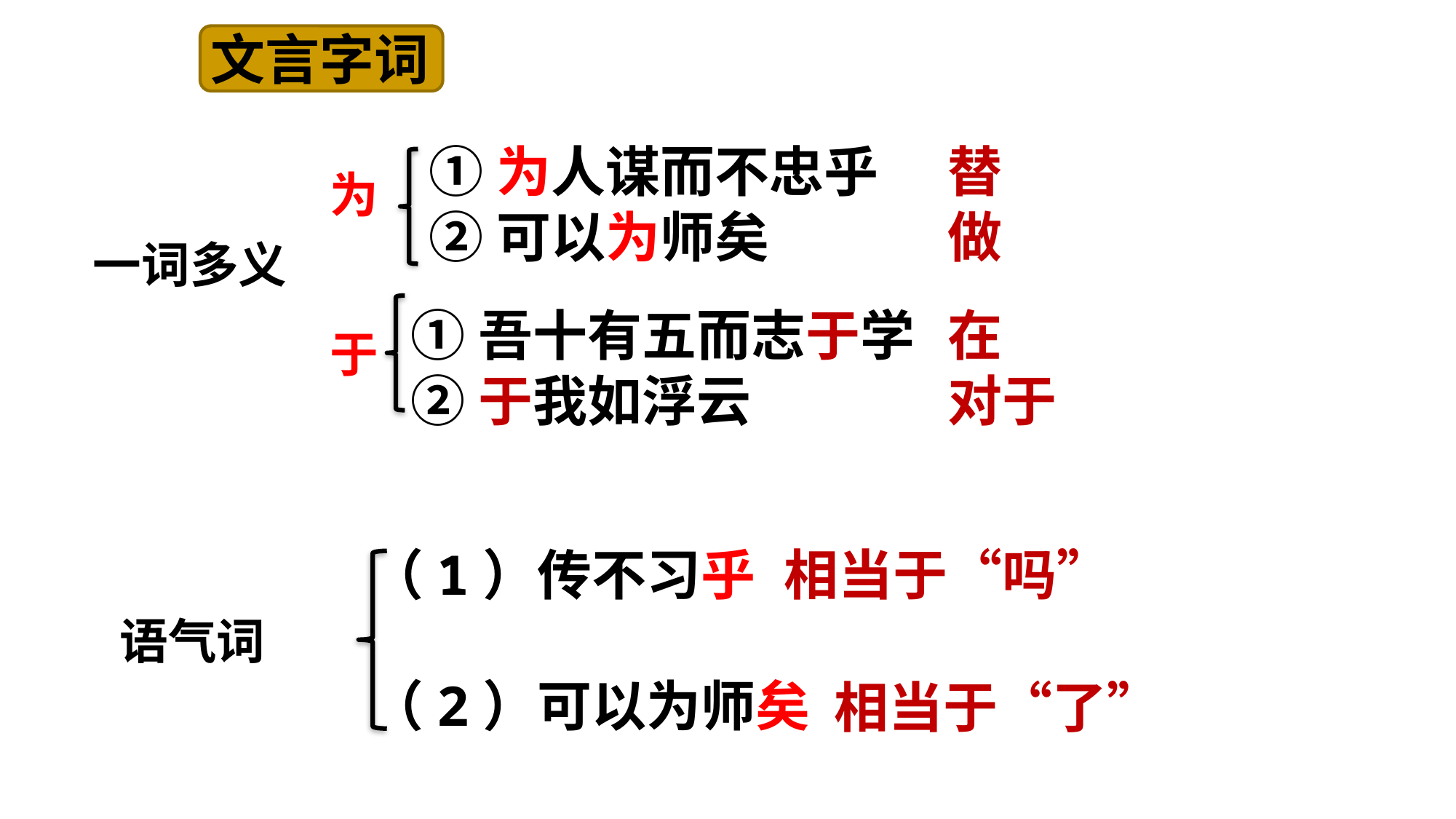

文言字词

①为人谋而不忠乎
②可以为师矣
替
做

为
一词多义

①吾十有五而志于学
②于我如浮云
在
对于
于
（1）传不习乎

（2）可以为师矣
相当于“吗”

语气词
相当于“了”